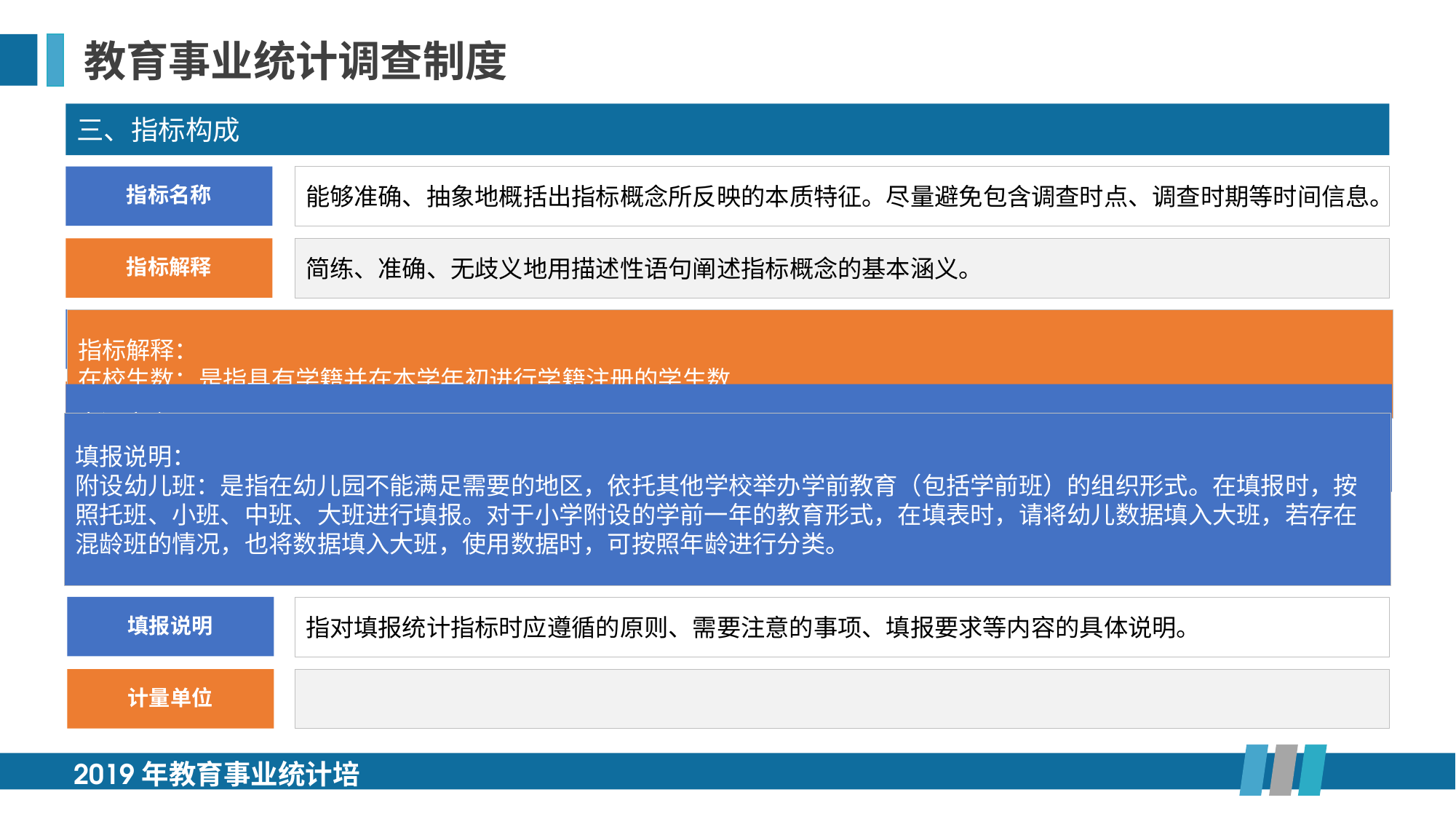

教育事业统计调查制度

三、指标构成
指标名称
能够准确、抽象地概括出指标概念所反映的本质特征。尽量避免包含调查时点、调查时期等时间信息。
指标解释
简练、准确、无歧义地用描述性语句阐述指标概念的基本涵义。
内涵定义
指对统计指标所反映概念的内容或本质特征的简要说明。如果是数量指标，应加入时间限定，如“报告期内”、“报告期末”等，以明确指标的时期和时点特征。
指标解释：
在校生数：是指具有学籍并在本学年初进行学籍注册的学生数
外延定义
内涵定义：
毕业生数：是指上学年度具有学籍的学生完成教学计划规定课程，考试合格，取得毕业证书的学生数。
指对统计指标所统计对象的适用范围的简要说明，即通常所说的口径范围，以明确指标包括和（或）不包括的内容。
填报说明：
附设幼儿班：是指在幼儿园不能满足需要的地区，依托其他学校举办学前教育（包括学前班）的组织形式。在填报时，按照托班、小班、中班、大班进行填报。对于小学附设的学前一年的教育形式，在填表时，请将幼儿数据填入大班，若存在混龄班的情况，也将数据填入大班，使用数据时，可按照年龄进行分类。
外延定义：
随迁子女：本指标只统计因为父母离开户籍所在地到异地工作，随同父母来到异地就读普通中小学的适龄儿童少年;不包括跨区（县）招生或择校等原因到异地就读的学生;不包括在设区的市行政区域内区与区之间异地居住的人员。
指为求得统计指标具体数值需要采用的算法。一般用计算公式表示，也可以同文字表述。
计算方法
指统计指标具体数值的出处或获取渠道。
资料来源
填报说明
指对填报统计指标时应遵循的原则、需要注意的事项、填报要求等内容的具体说明。

计量单位

2019年教育事业统计培训